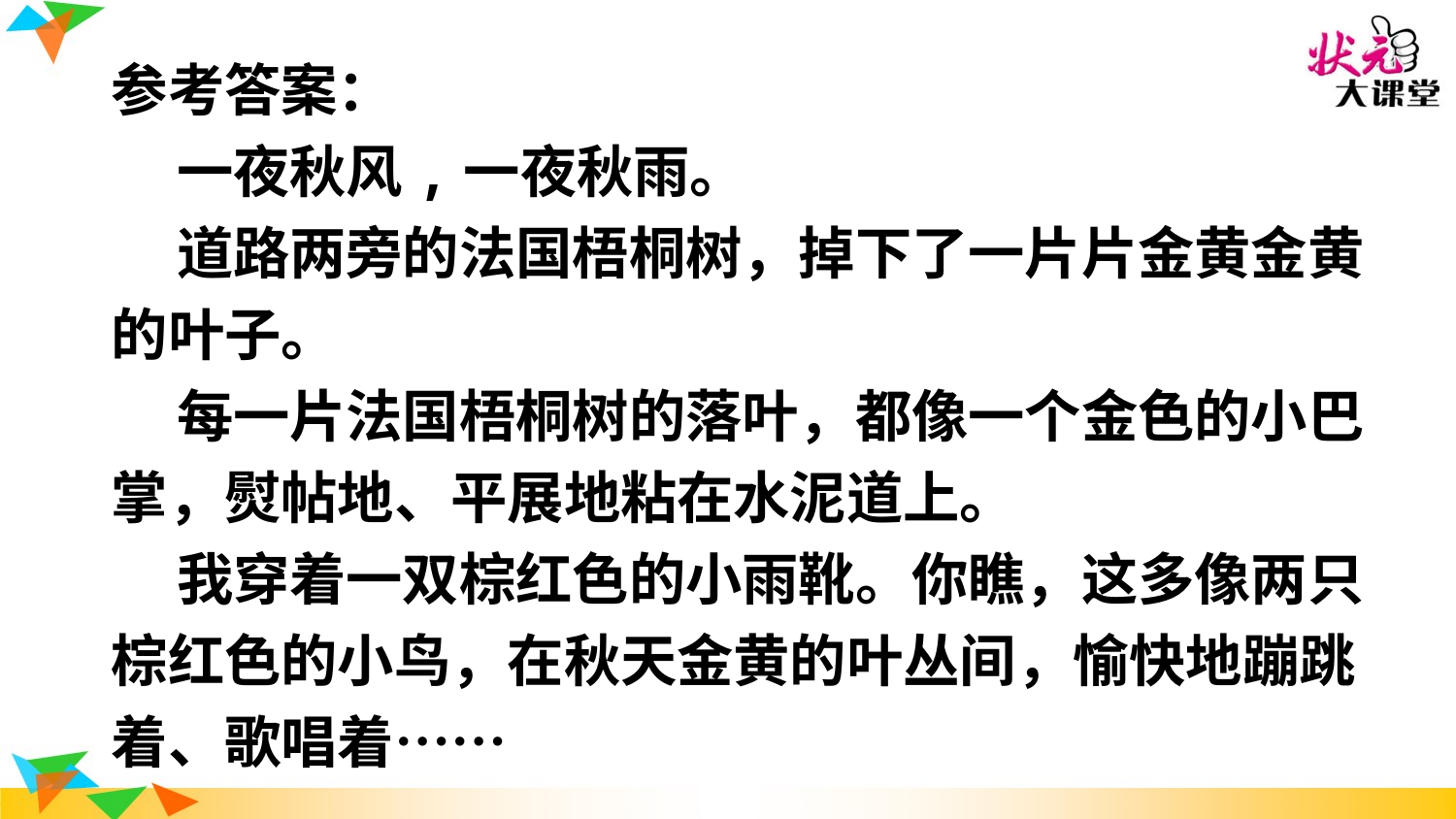

参考答案：
    一夜秋风,一夜秋雨。
    道路两旁的法国梧桐树，掉下了一片片金黄金黄的叶子。
    每一片法国梧桐树的落叶，都像一个金色的小巴掌，熨帖地、平展地粘在水泥道上。
    我穿着一双棕红色的小雨靴。你瞧，这多像两只棕红色的小鸟，在秋天金黄的叶丛间，愉快地蹦跳着、歌唱着……